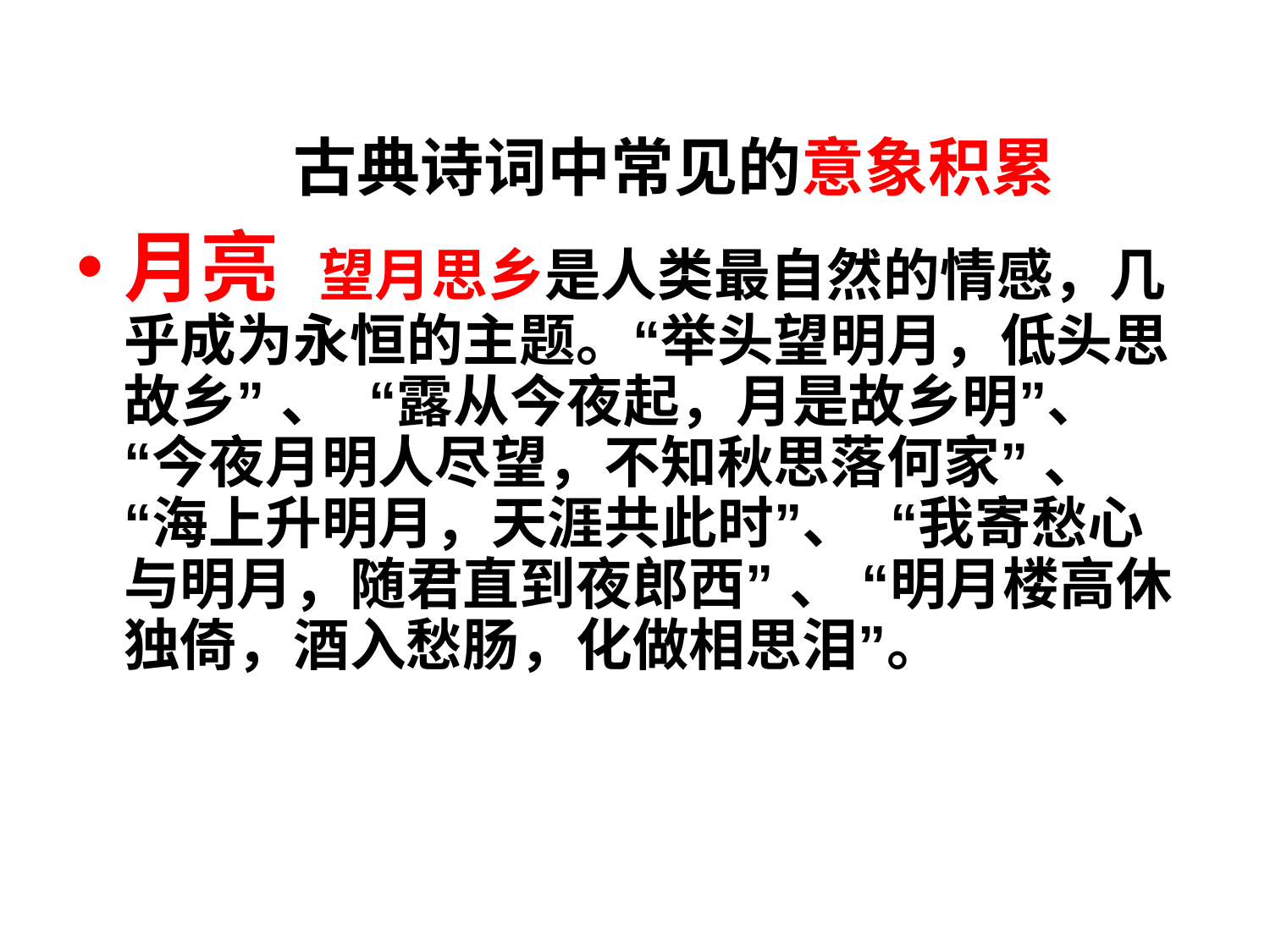

# 古典诗词中常见的意象积累
月亮  望月思乡是人类最自然的情感，几乎成为永恒的主题。“举头望明月，低头思故乡” 、  “露从今夜起，月是故乡明”、  “今夜月明人尽望，不知秋思落何家” 、 “海上升明月，天涯共此时”、  “我寄愁心与明月，随君直到夜郎西” 、 “明月楼高休独倚，酒入愁肠，化做相思泪”。